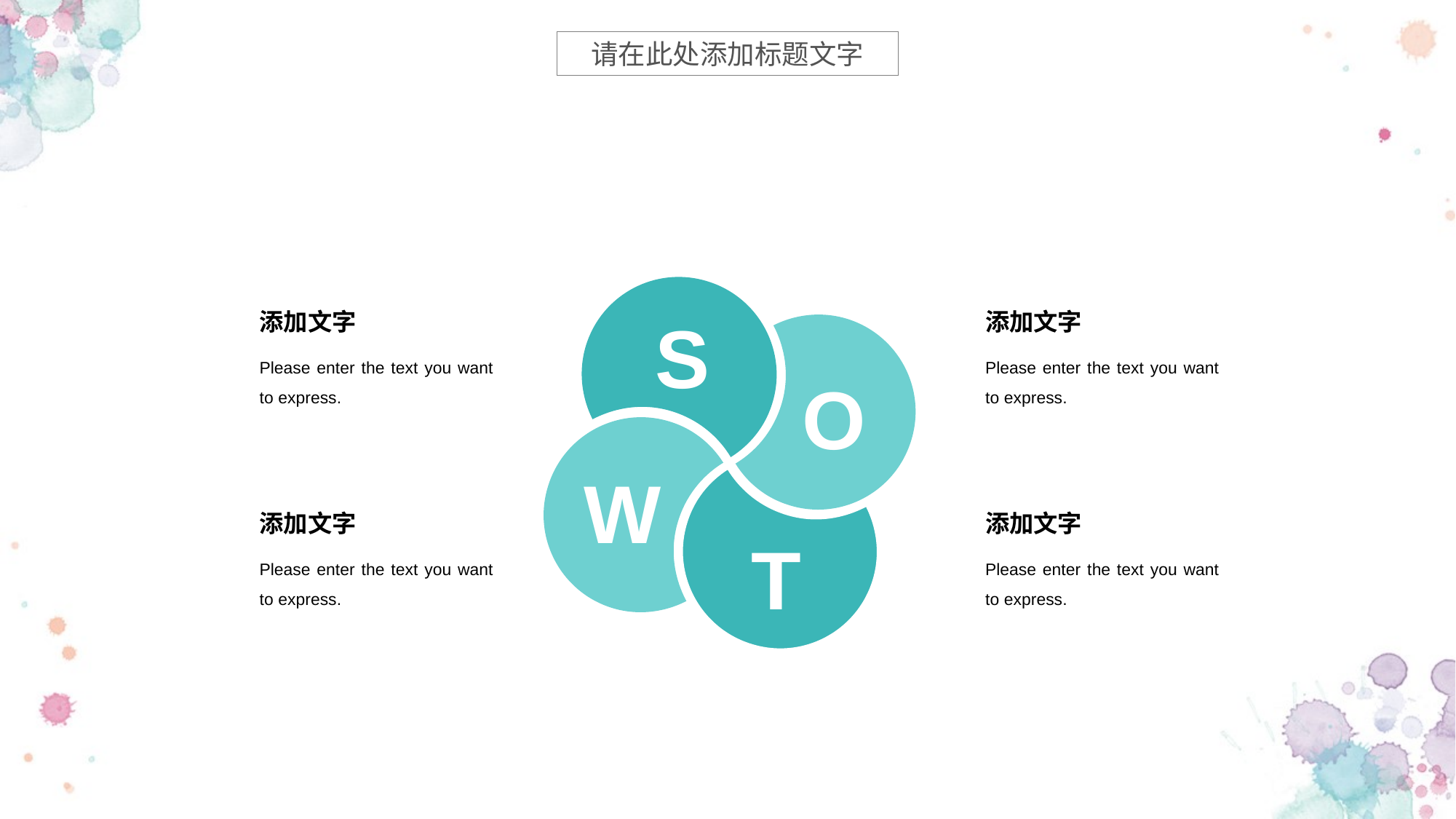

请在此处添加标题文字

添加文字
S
添加文字

Please enter the text you want to express.
Please enter the text you want to express.
O

W
添加文字
添加文字
T
Please enter the text you want to express.
Please enter the text you want to express.